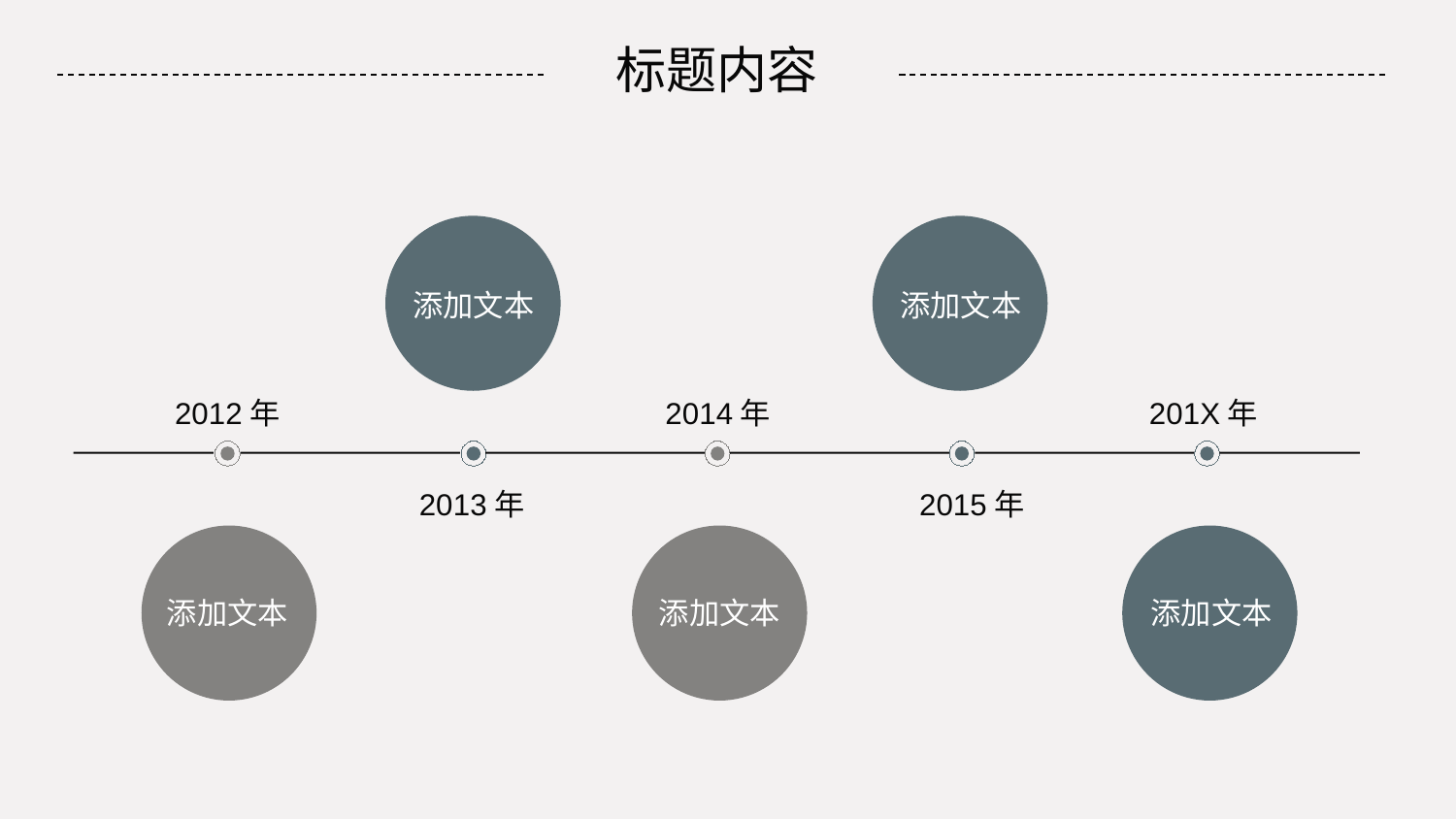

标题内容

添加文本
添加文本
2012年
2014年
201X年

2013年
2015年

添加文本
添加文本
添加文本